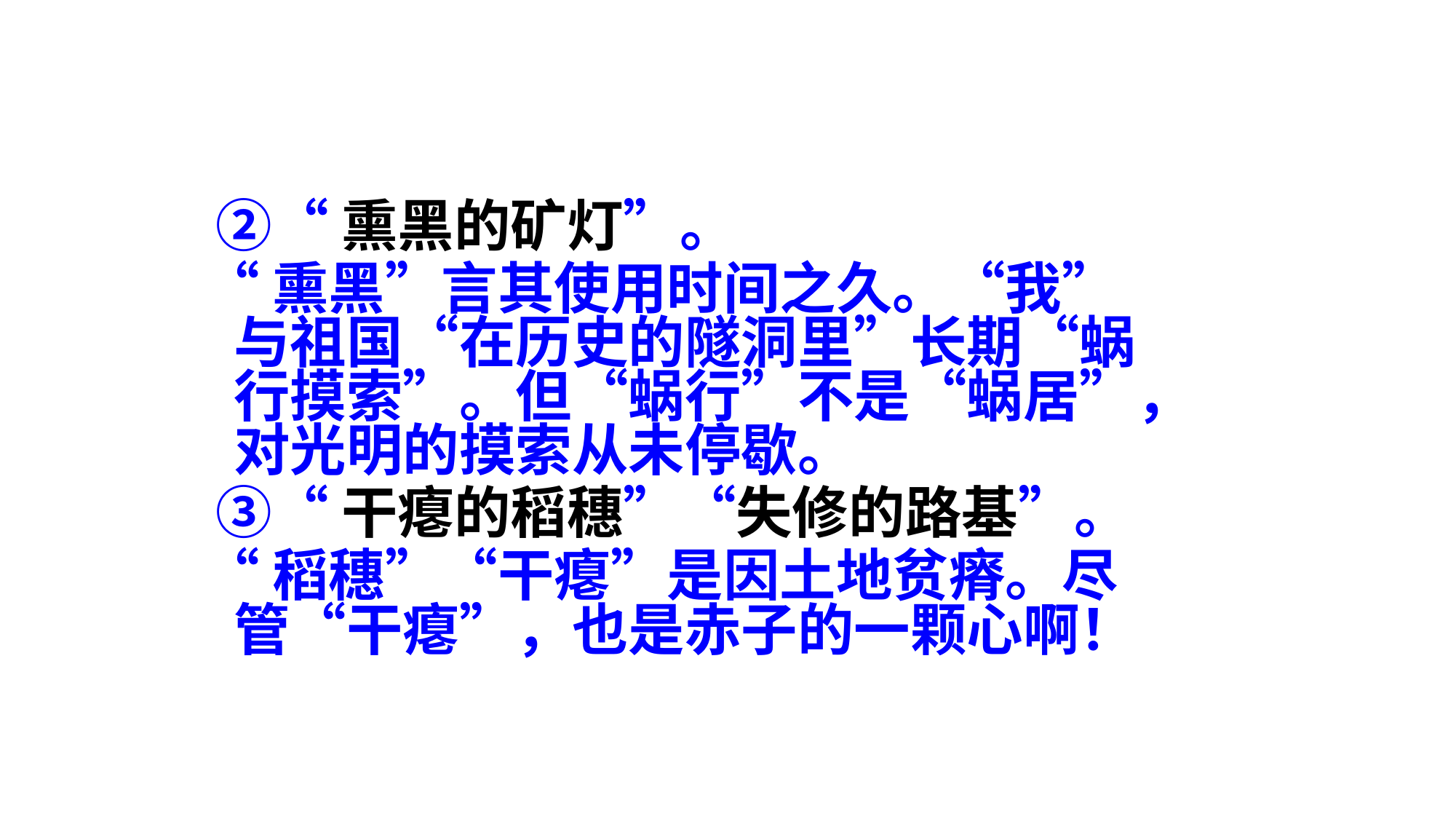

②“熏黑的矿灯”。
“熏黑”言其使用时间之久。“我”与祖国“在历史的隧洞里”长期“蜗行摸索”。但“蜗行”不是“蜗居”，对光明的摸索从未停歇。
 ③“干瘪的稻穗”“失修的路基”。
“稻穗”“干瘪”是因土地贫瘠。尽管“干瘪”，也是赤子的一颗心啊！